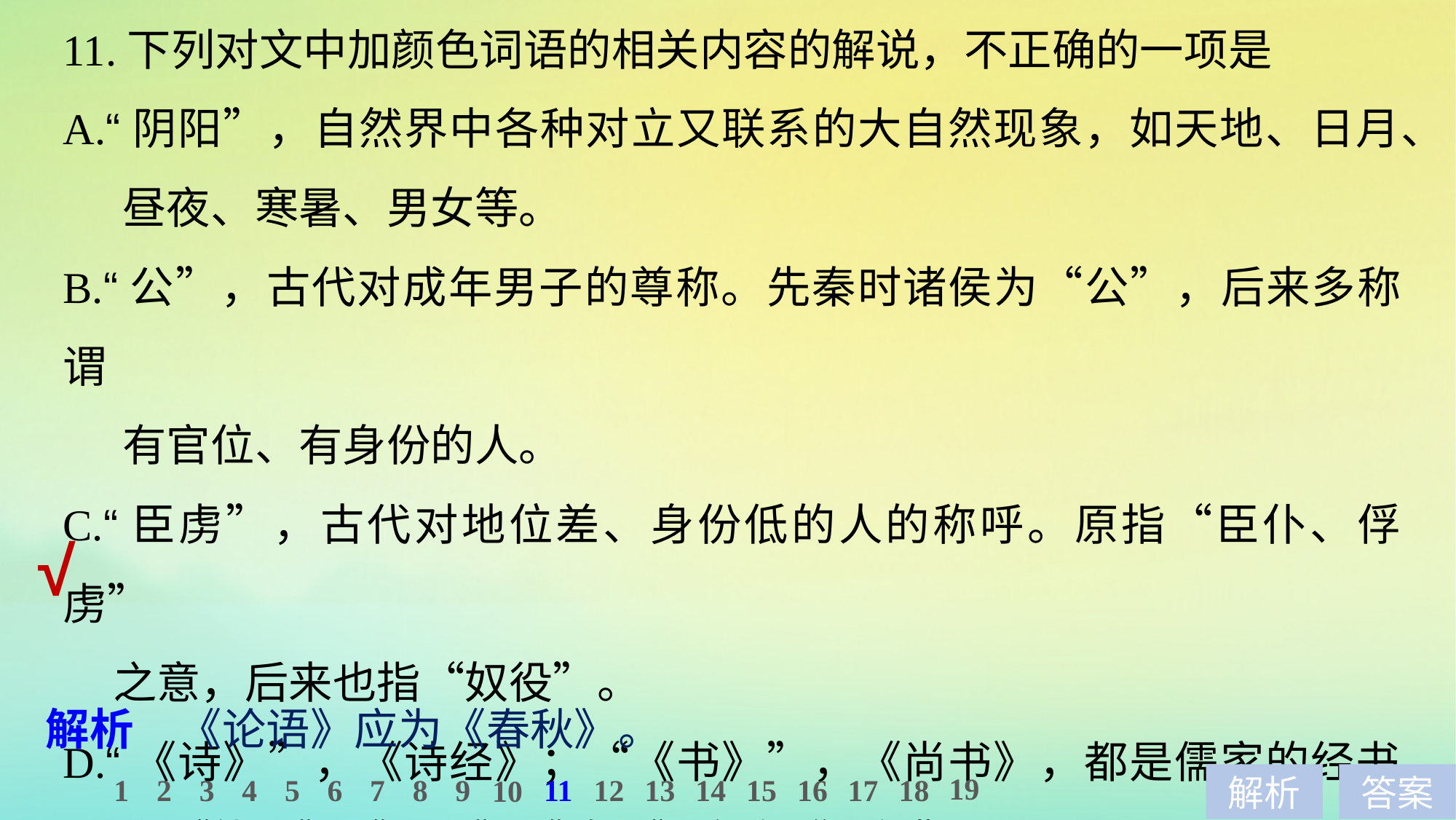

11.下列对文中加颜色词语的相关内容的解说，不正确的一项是
A.“阴阳”，自然界中各种对立又联系的大自然现象，如天地、日月、
     昼夜、寒暑、男女等。
B.“公”，古代对成年男子的尊称。先秦时诸侯为“公”，后来多称谓
     有官位、有身份的人。
C.“臣虏”，古代对地位差、身份低的人的称呼。原指“臣仆、俘虏”
    之意，后来也指“奴役”。
D.“《诗》”，《诗经》；“《书》”，《尚书》，都是儒家的经书，
     和《礼记》《周易》《论语》合称“五经”。
√
解析　《论语》应为《春秋》。
19
1
2
3
4
5
6
7
8
9
11
12
13
14
15
16
17
18
10
解析
答案